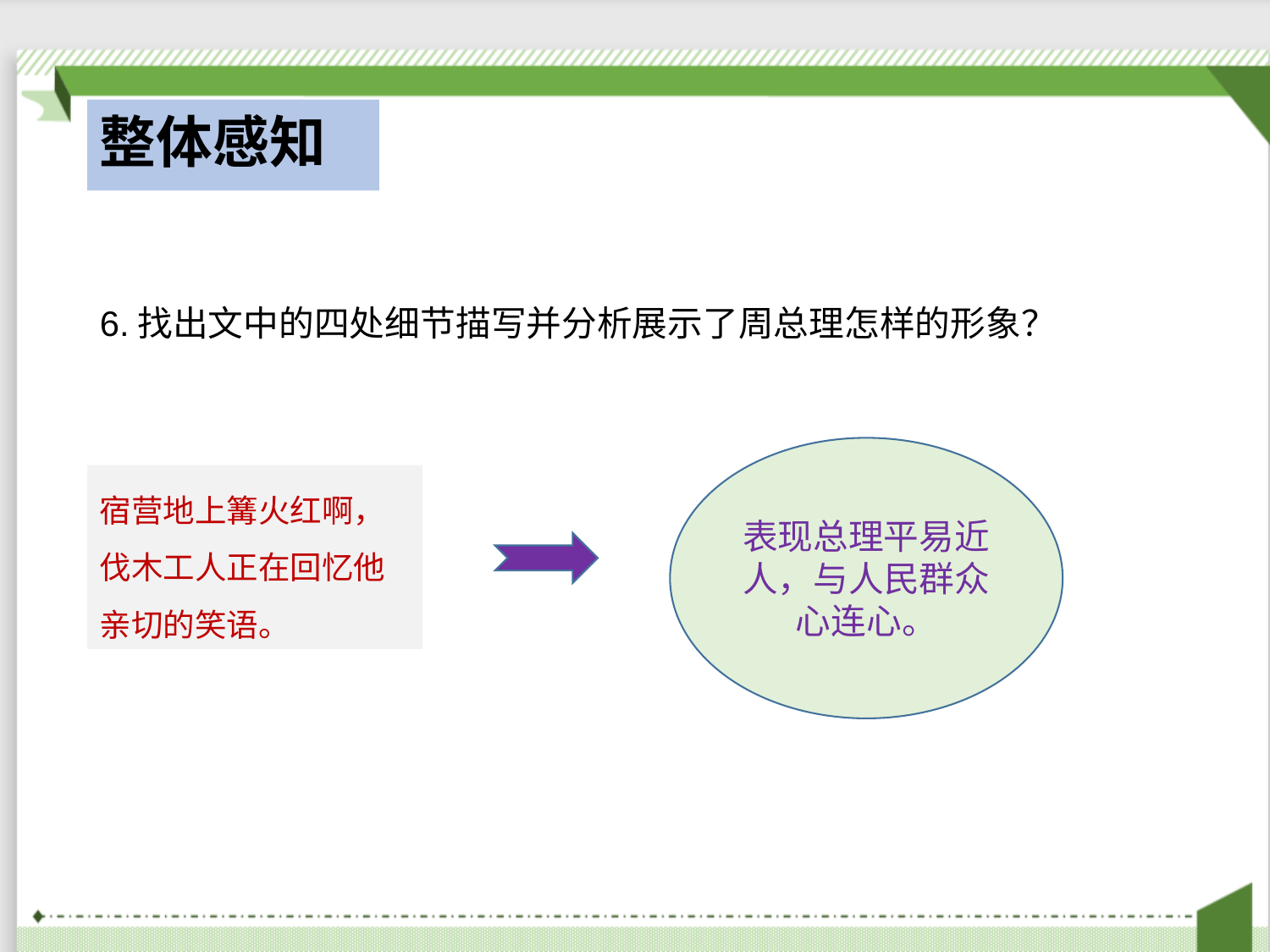

# 整体感知
6.找出文中的四处细节描写并分析展示了周总理怎样的形象？
表现总理平易近人，与人民群众心连心。
宿营地上篝火红啊，
伐木工人正在回忆他亲切的笑语。